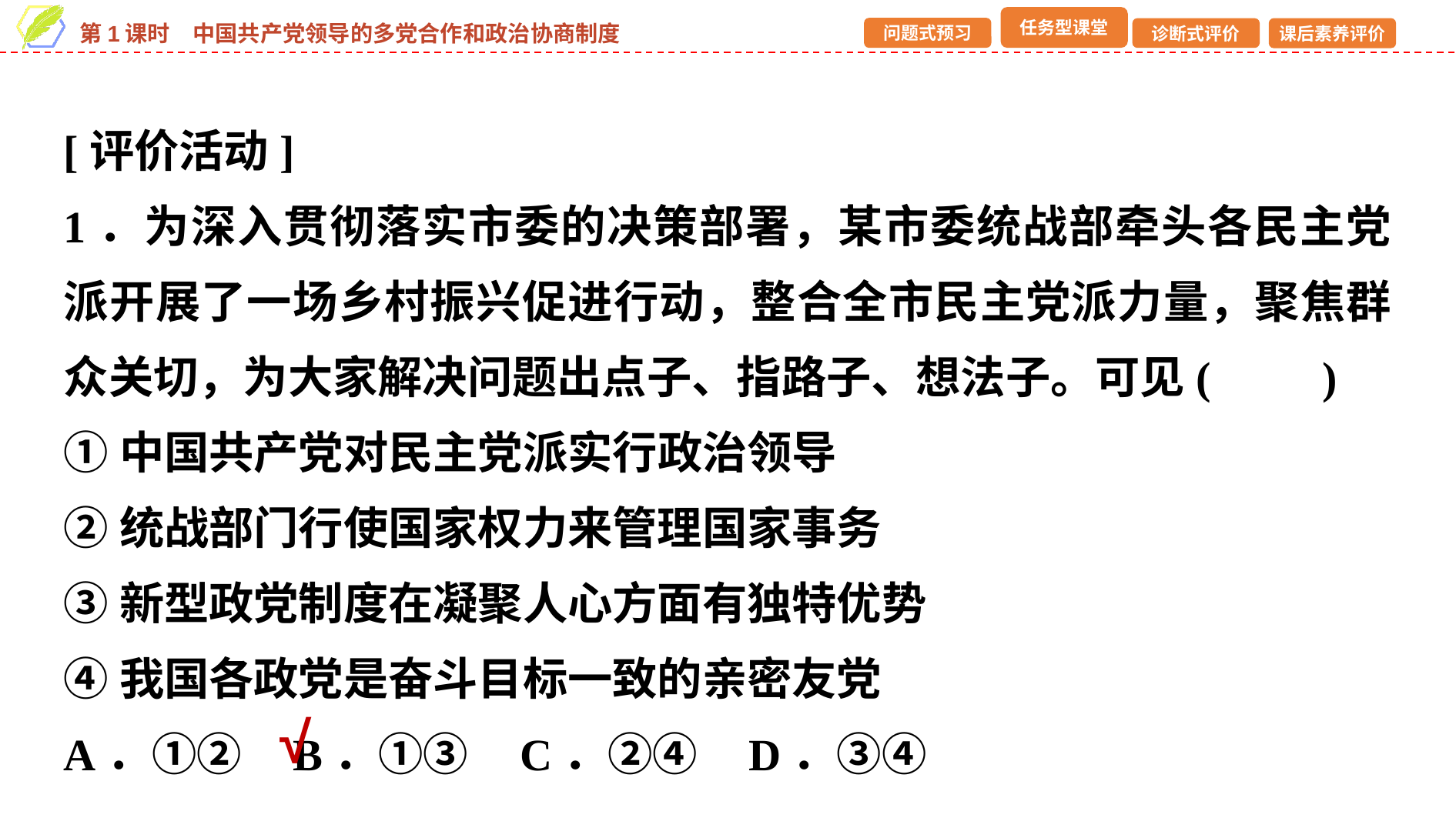

[评价活动]
1．为深入贯彻落实市委的决策部署，某市委统战部牵头各民主党派开展了一场乡村振兴促进行动，整合全市民主党派力量，聚焦群众关切，为大家解决问题出点子、指路子、想法子。可见(　　)
①中国共产党对民主党派实行政治领导
②统战部门行使国家权力来管理国家事务
③新型政党制度在凝聚人心方面有独特优势
④我国各政党是奋斗目标一致的亲密友党
A．①②    B．①③    C．②④    D．③④
√